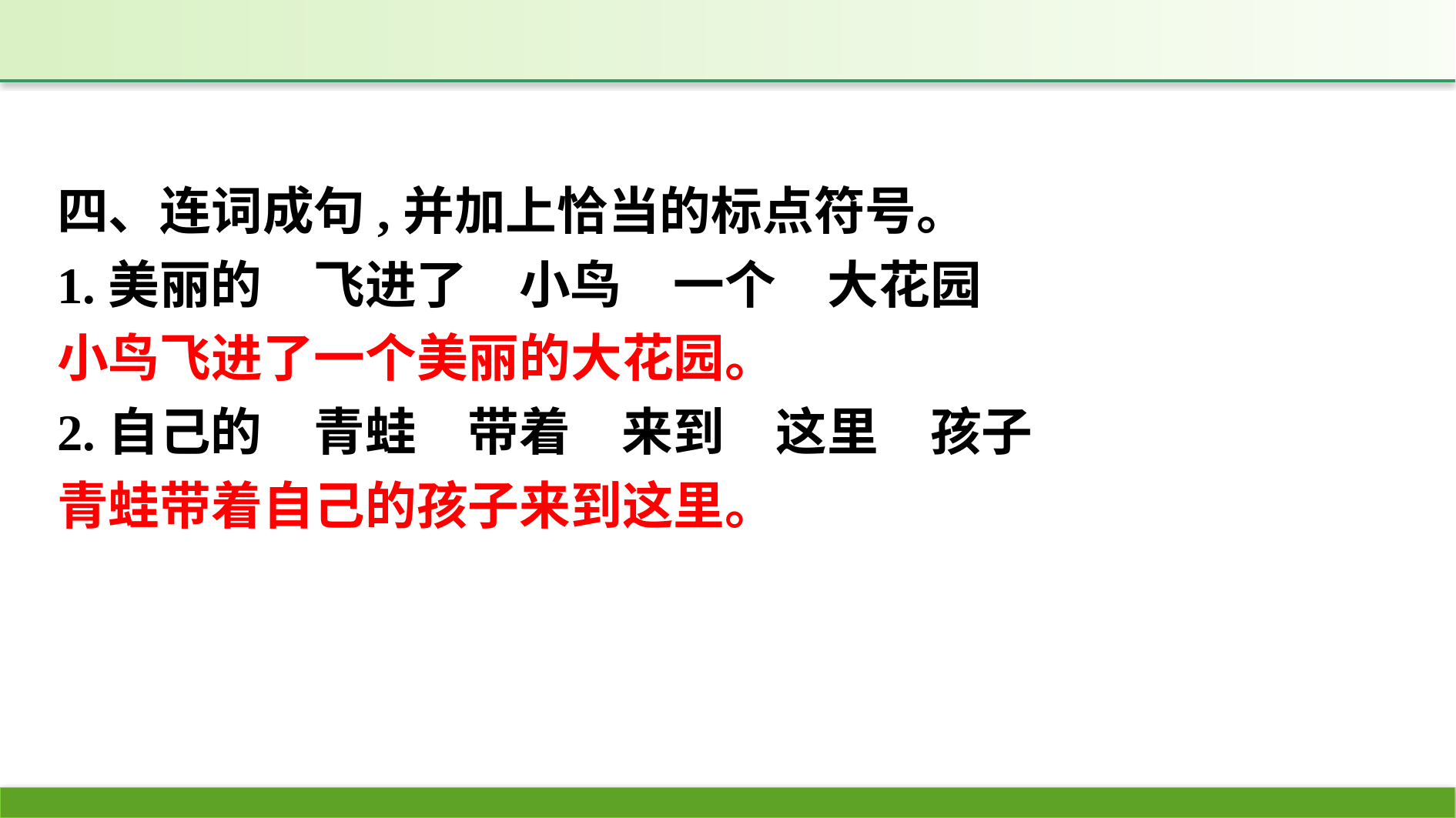

四、连词成句,并加上恰当的标点符号。
1.美丽的　飞进了　小鸟　一个　大花园
小鸟飞进了一个美丽的大花园。
2.自己的　青蛙　带着　来到　这里　孩子
青蛙带着自己的孩子来到这里。